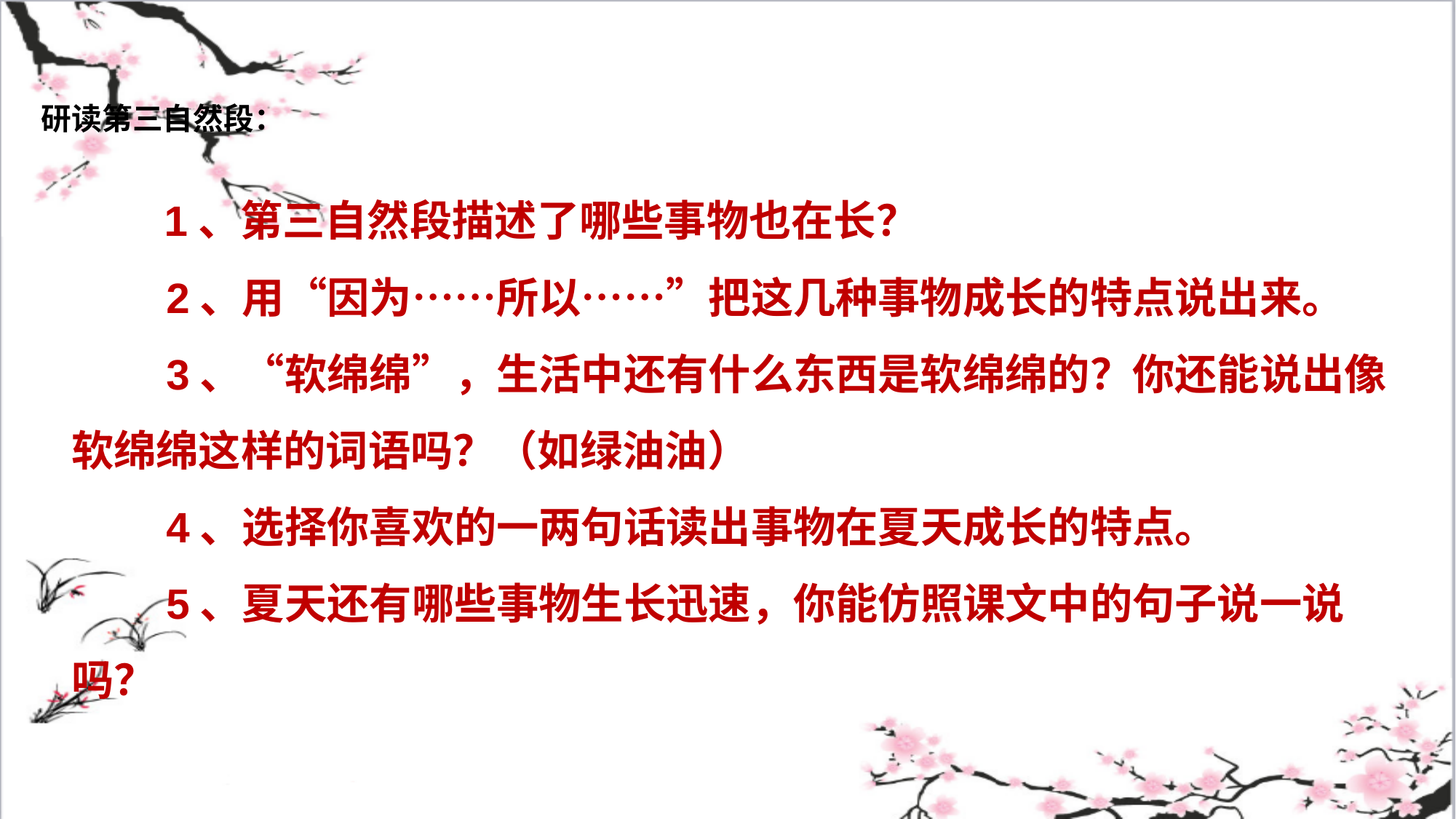

研读第三自然段：
       1、第三自然段描述了哪些事物也在长？
        2、用“因为……所以……”把这几种事物成长的特点说出来。
        3、“软绵绵”，生活中还有什么东西是软绵绵的？你还能说出像软绵绵这样的词语吗？（如绿油油）
        4、选择你喜欢的一两句话读出事物在夏天成长的特点。
        5、夏天还有哪些事物生长迅速，你能仿照课文中的句子说一说吗？